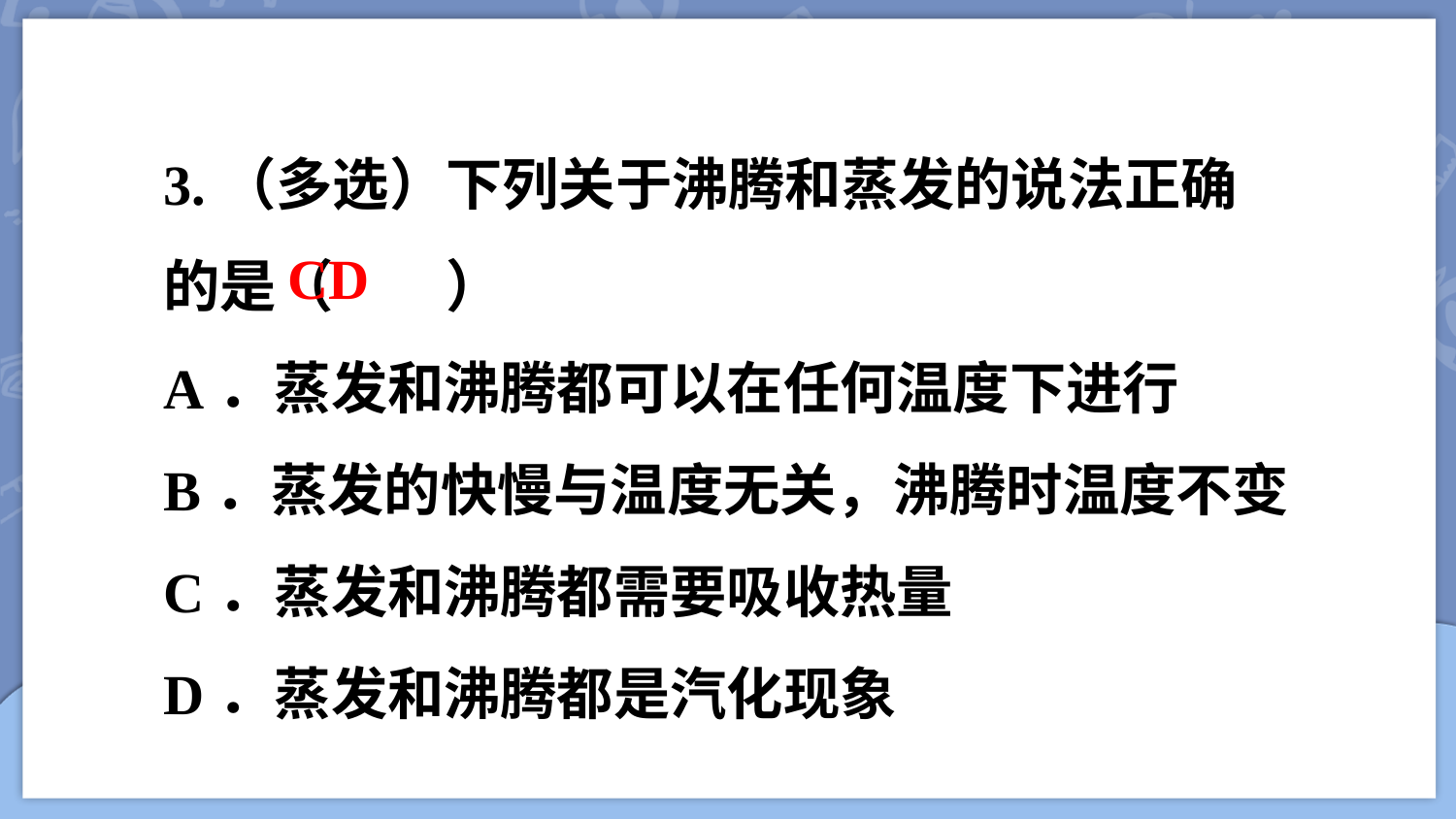

3.（多选）下列关于沸腾和蒸发的说法正确的是（　　）
A．蒸发和沸腾都可以在任何温度下进行
B．蒸发的快慢与温度无关，沸腾时温度不变
C．蒸发和沸腾都需要吸收热量
D．蒸发和沸腾都是汽化现象
CD